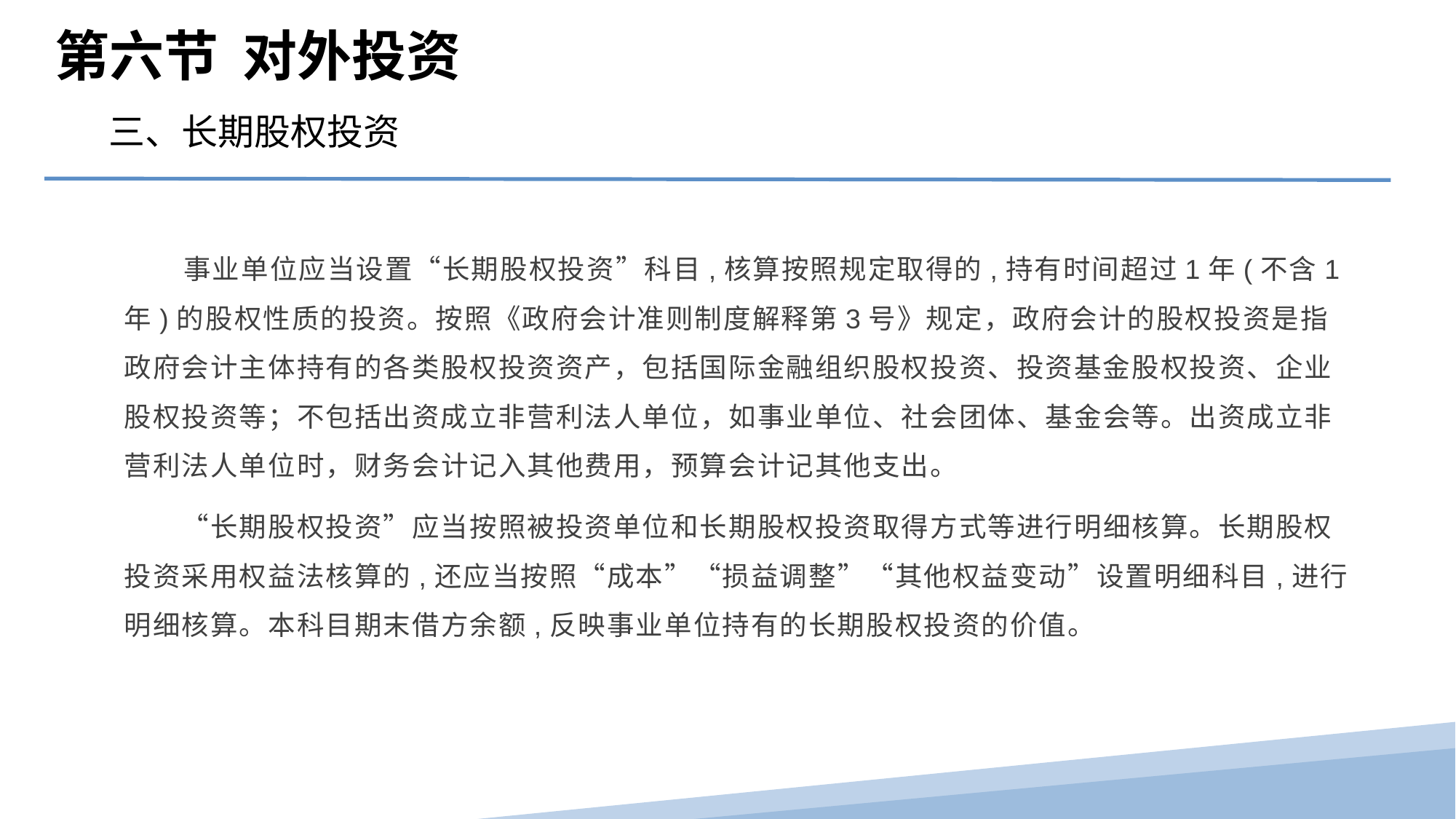

第六节  对外投资
三、长期股权投资
　    事业单位应当设置“长期股权投资”科目,核算按照规定取得的,持有时间超过1年(不含1年)的股权性质的投资。按照《政府会计准则制度解释第3号》规定，政府会计的股权投资是指政府会计主体持有的各类股权投资资产，包括国际金融组织股权投资、投资基金股权投资、企业股权投资等；不包括出资成立非营利法人单位，如事业单位、社会团体、基金会等。出资成立非营利法人单位时，财务会计记入其他费用，预算会计记其他支出。
　　“长期股权投资”应当按照被投资单位和长期股权投资取得方式等进行明细核算。长期股权投资采用权益法核算的,还应当按照“成本”“损益调整”“其他权益变动”设置明细科目,进行明细核算。本科目期末借方余额,反映事业单位持有的长期股权投资的价值。